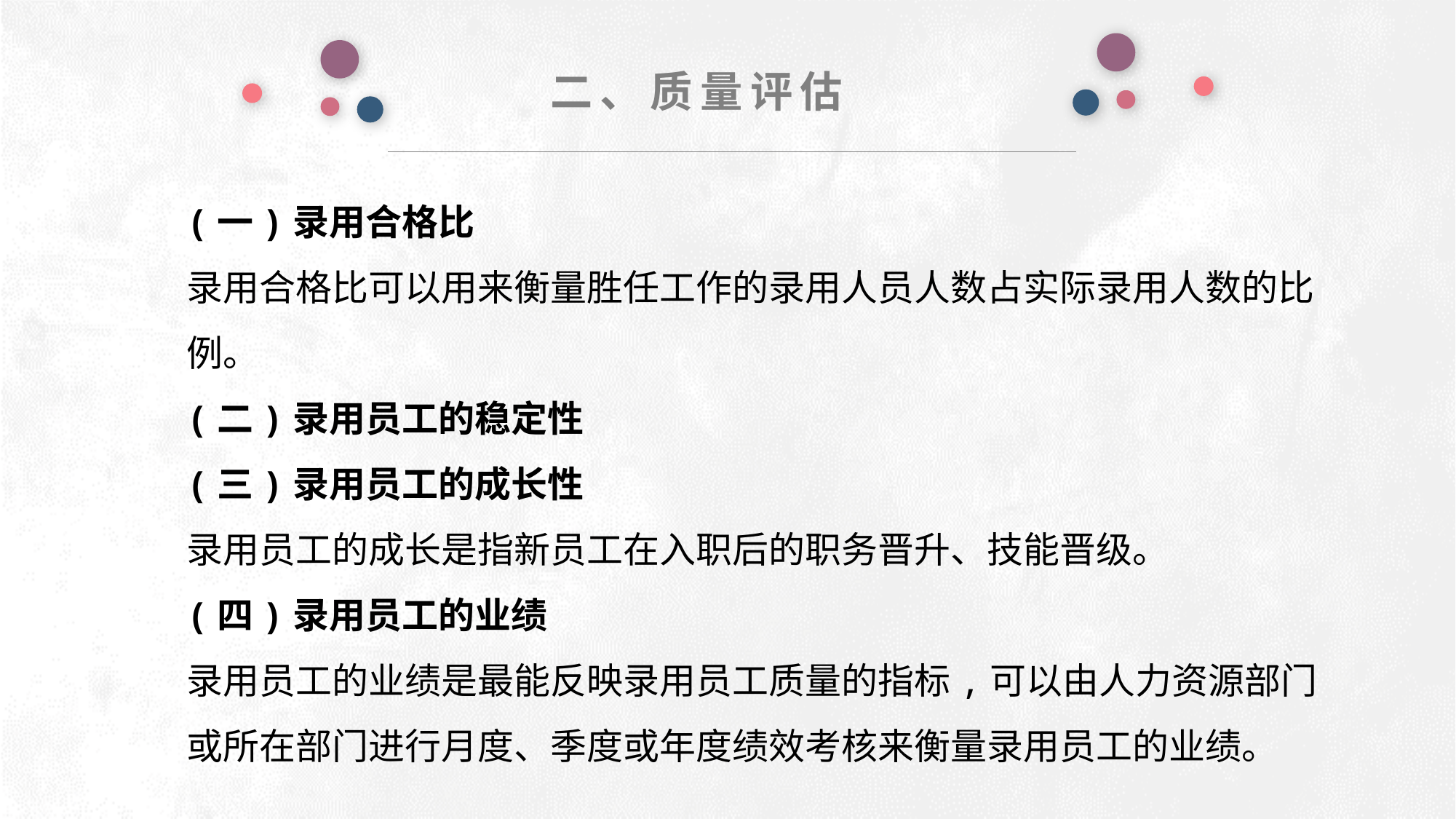

二、质量评估

(一)录用合格比
录用合格比可以用来衡量胜任工作的录用人员人数占实际录用人数的比例。
(二)录用员工的稳定性
(三)录用员工的成长性
录用员工的成长是指新员工在入职后的职务晋升、技能晋级。
(四)录用员工的业绩
录用员工的业绩是最能反映录用员工质量的指标,可以由人力资源部门或所在部门进行月度、季度或年度绩效考核来衡量录用员工的业绩。
e7d195523061f1c0deeec63e560781cfd59afb0ea006f2a87ABB68BF51EA6619813959095094C18C62A12F549504892A4AAA8C1554C6663626E05CA27F281A14E6983772AFC3FB97135759321DEA3D70CCCB10945EC5A0322096E752803368C2184698845E3CCD6DB7F651295A8E4F3FDC19EA64A2B4A4AC1434B55AAE41CF0BF61B375C23F3039959E085EE760725AA